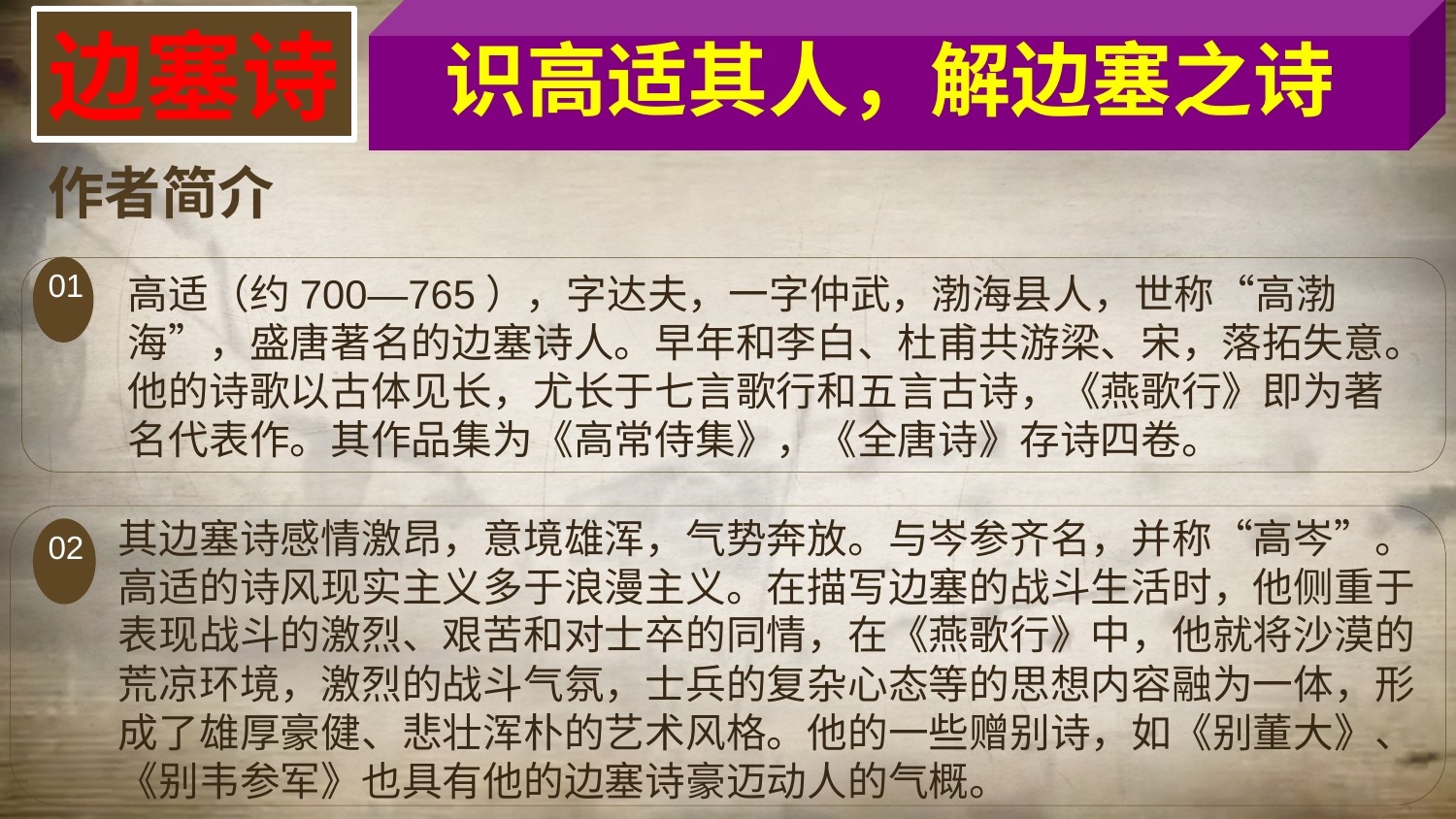

识高适其人，解边塞之诗
边塞诗
作者简介

01

高适（约700—765），字达夫，一字仲武，渤海县人，世称“高渤海”，盛唐著名的边塞诗人。早年和李白、杜甫共游梁、宋，落拓失意。他的诗歌以古体见长，尤长于七言歌行和五言古诗，《燕歌行》即为著名代表作。其作品集为《高常侍集》，《全唐诗》存诗四卷。
其边塞诗感情激昂，意境雄浑，气势奔放。与岑参齐名，并称“高岑”。高适的诗风现实主义多于浪漫主义。在描写边塞的战斗生活时，他侧重于表现战斗的激烈、艰苦和对士卒的同情，在《燕歌行》中，他就将沙漠的荒凉环境，激烈的战斗气氛，士兵的复杂心态等的思想内容融为一体，形成了雄厚豪健、悲壮浑朴的艺术风格。他的一些赠别诗，如《别董大》、《别韦参军》也具有他的边塞诗豪迈动人的气概。
02